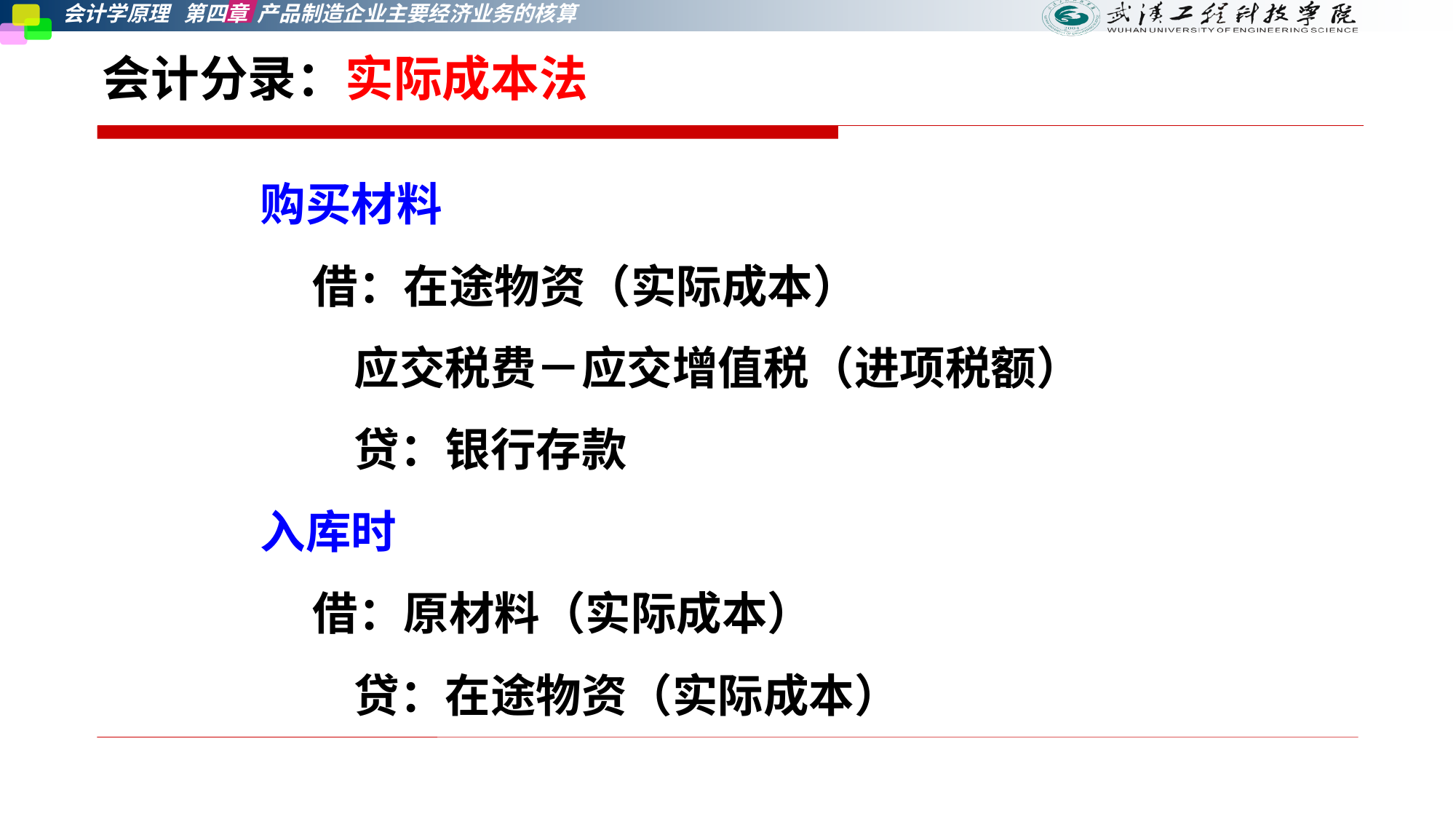

# 会计分录：实际成本法
购买材料
    借：在途物资（实际成本）
        应交税费－应交增值税（进项税额）
        贷：银行存款
入库时
    借：原材料（实际成本）
        贷：在途物资（实际成本）